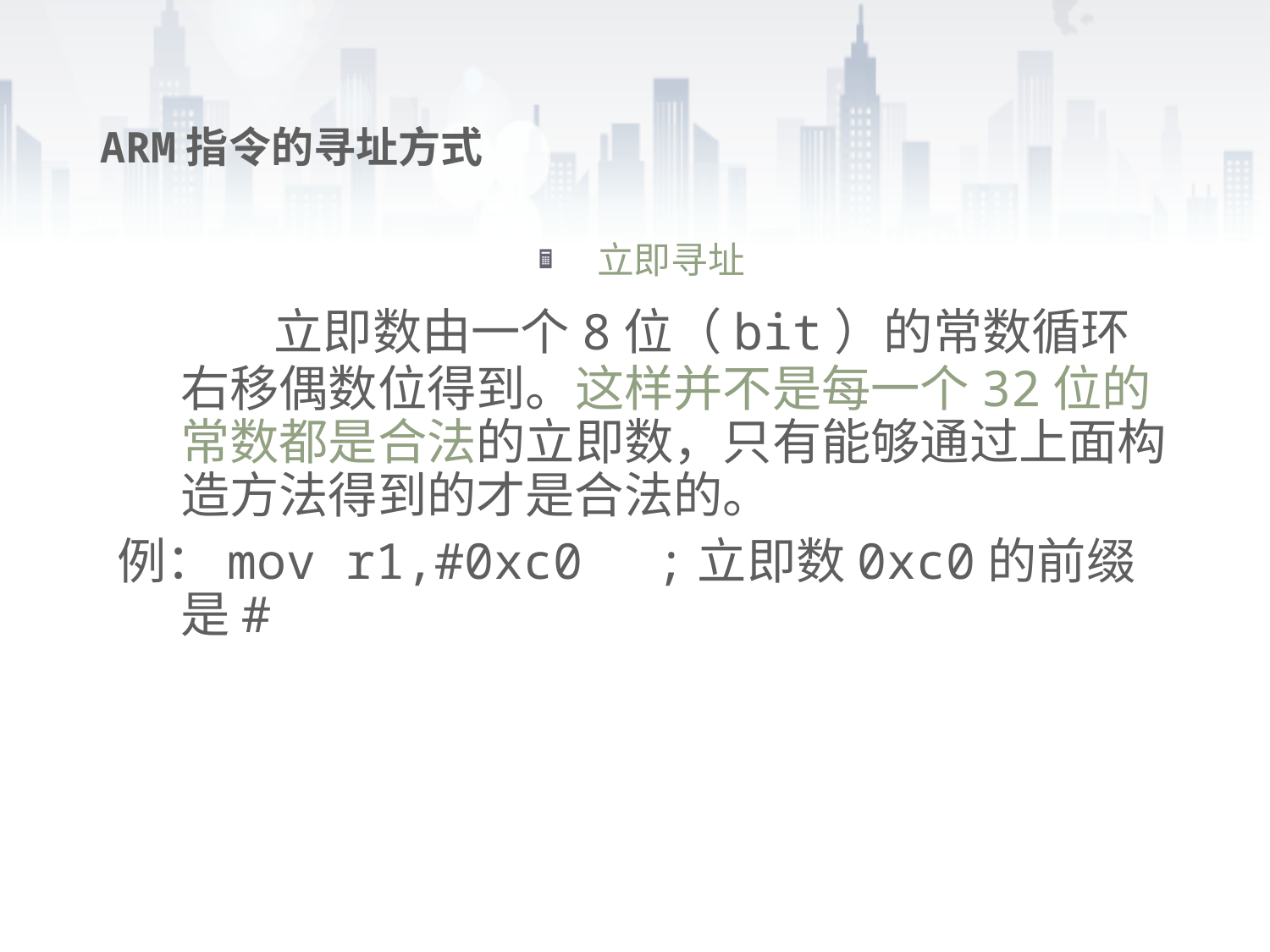

# ARM指令的寻址方式
立即寻址
          立即数由一个8位（bit）的常数循环右移偶数位得到。这样并不是每一个32位的常数都是合法的立即数，只有能够通过上面构造方法得到的才是合法的。
例：mov r1,#0xc0　;立即数0xc0的前缀是#